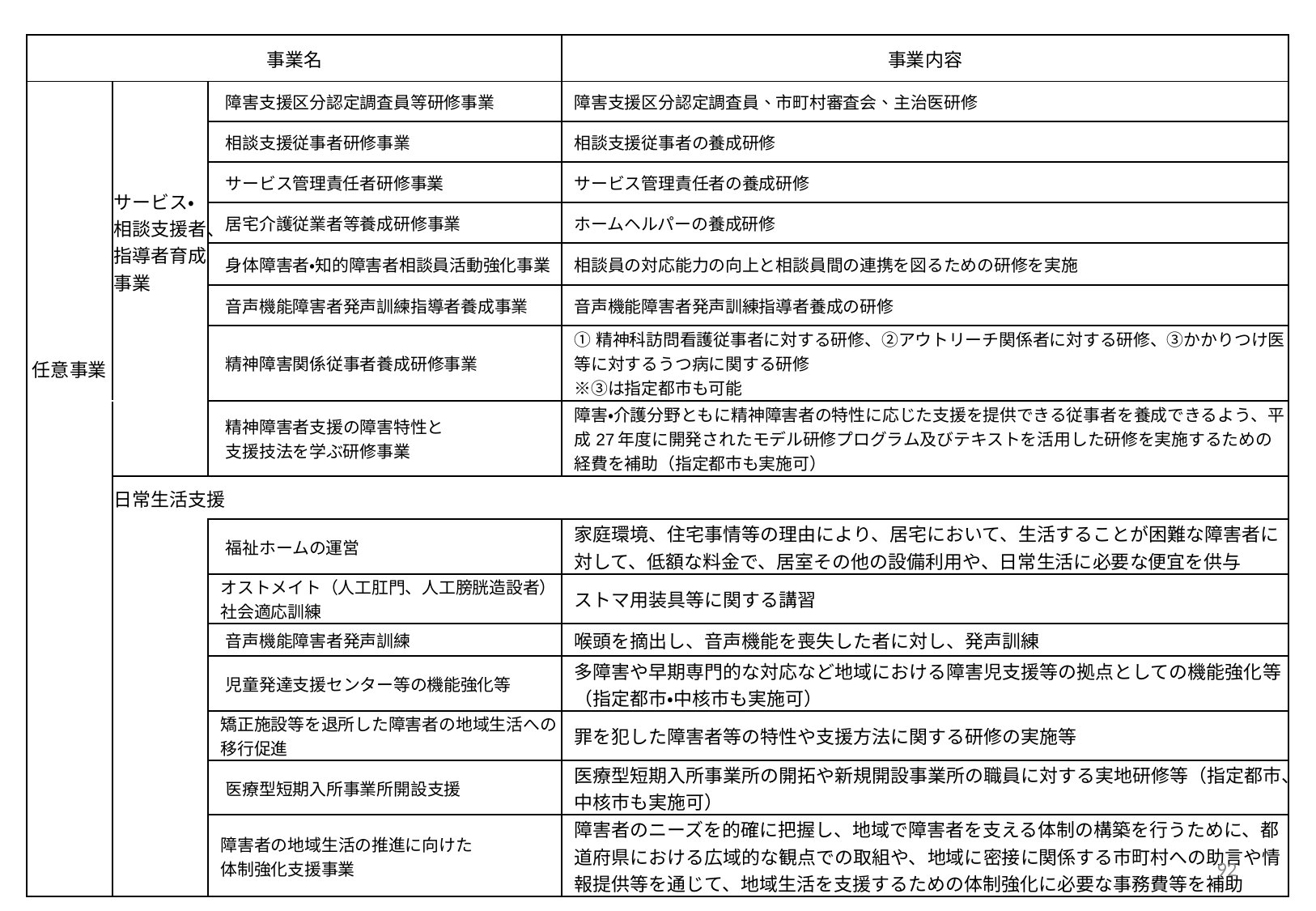

| 事業名 |  |  |  | 事業内容 |
| --- | --- | --- | --- | --- |
| 任意事業 | サービス・ 相談支援者、 指導者育成事業 |  | 障害支援区分認定調査員等研修事業 | 障害支援区分認定調査員、市町村審査会、主治医研修 |
|  |  |  | 相談支援従事者研修事業 | 相談支援従事者の養成研修 |
|  |  |  | サービス管理責任者研修事業 | サービス管理責任者の養成研修 |
|  |  |  | 居宅介護従業者等養成研修事業 | ホームヘルパーの養成研修 |
|  |  |  | 身体障害者・知的障害者相談員活動強化事業 | 相談員の対応能力の向上と相談員間の連携を図るための研修を実施 |
|  |  |  | 音声機能障害者発声訓練指導者養成事業 | 音声機能障害者発声訓練指導者養成の研修 |
|  |  |  | 精神障害関係従事者養成研修事業 | ①精神科訪問看護従事者に対する研修、②アウトリーチ関係者に対する研修、③かかりつけ医等に対するうつ病に関する研修 ※③は指定都市も可能 |
|  |  |  | 精神障害者支援の障害特性と 　支援技法を学ぶ研修事業 | 障害・介護分野ともに精神障害者の特性に応じた支援を提供できる従事者を養成できるよう、平成27年度に開発されたモデル研修プログラム及びテキストを活用した研修を実施するための経費を補助（指定都市も実施可） |
|  | 日常生活支援 |  |  |  |
|  |  |  | 福祉ホームの運営 | 家庭環境、住宅事情等の理由により、居宅において、生活することが困難な障害者に対して、低額な料金で、居室その他の設備利用や、日常生活に必要な便宜を供与 |
|  |  |  | オストメイト（人工肛門、人工膀胱造設者）社会適応訓練 | ストマ用装具等に関する講習 |
|  |  |  | 音声機能障害者発声訓練 | 喉頭を摘出し、音声機能を喪失した者に対し、発声訓練 |
|  |  |  | 児童発達支援センター等の機能強化等 | 多障害や早期専門的な対応など地域における障害児支援等の拠点としての機能強化等（指定都市・中核市も実施可） |
|  |  |  | 矯正施設等を退所した障害者の地域生活への移行促進 | 罪を犯した障害者等の特性や支援方法に関する研修の実施等 |
|  |  |  | 医療型短期入所事業所開設支援 | 医療型短期入所事業所の開拓や新規開設事業所の職員に対する実地研修等（指定都市、中核市も実施可） |
|  |  |  | 障害者の地域生活の推進に向けた 体制強化支援事業 | 障害者のニーズを的確に把握し、地域で障害者を支える体制の構築を行うために、都道府県における広域的な観点での取組や、地域に密接に関係する市町村への助言や情報提供等を通じて、地域生活を支援するための体制強化に必要な事務費等を補助 |
92